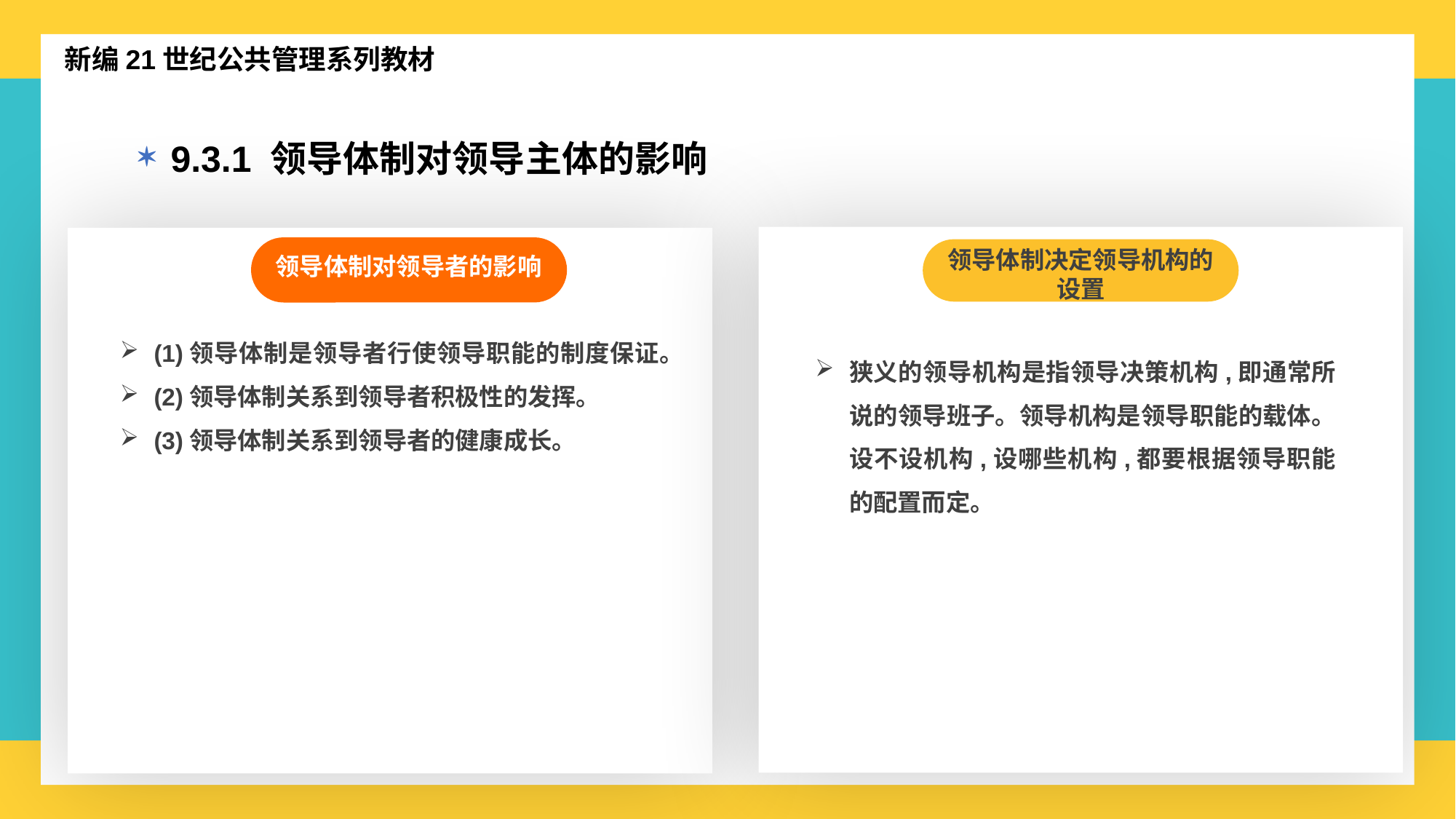

新编21世纪公共管理系列教材
9.3.1 领导体制对领导主体的影响

领导体制决定领导机构的设置
狭义的领导机构是指领导决策机构,即通常所说的领导班子。领导机构是领导职能的载体。设不设机构,设哪些机构,都要根据领导职能的配置而定。

领导体制对领导者的影响
(1)领导体制是领导者行使领导职能的制度保证。
(2)领导体制关系到领导者积极性的发挥。
(3)领导体制关系到领导者的健康成长。